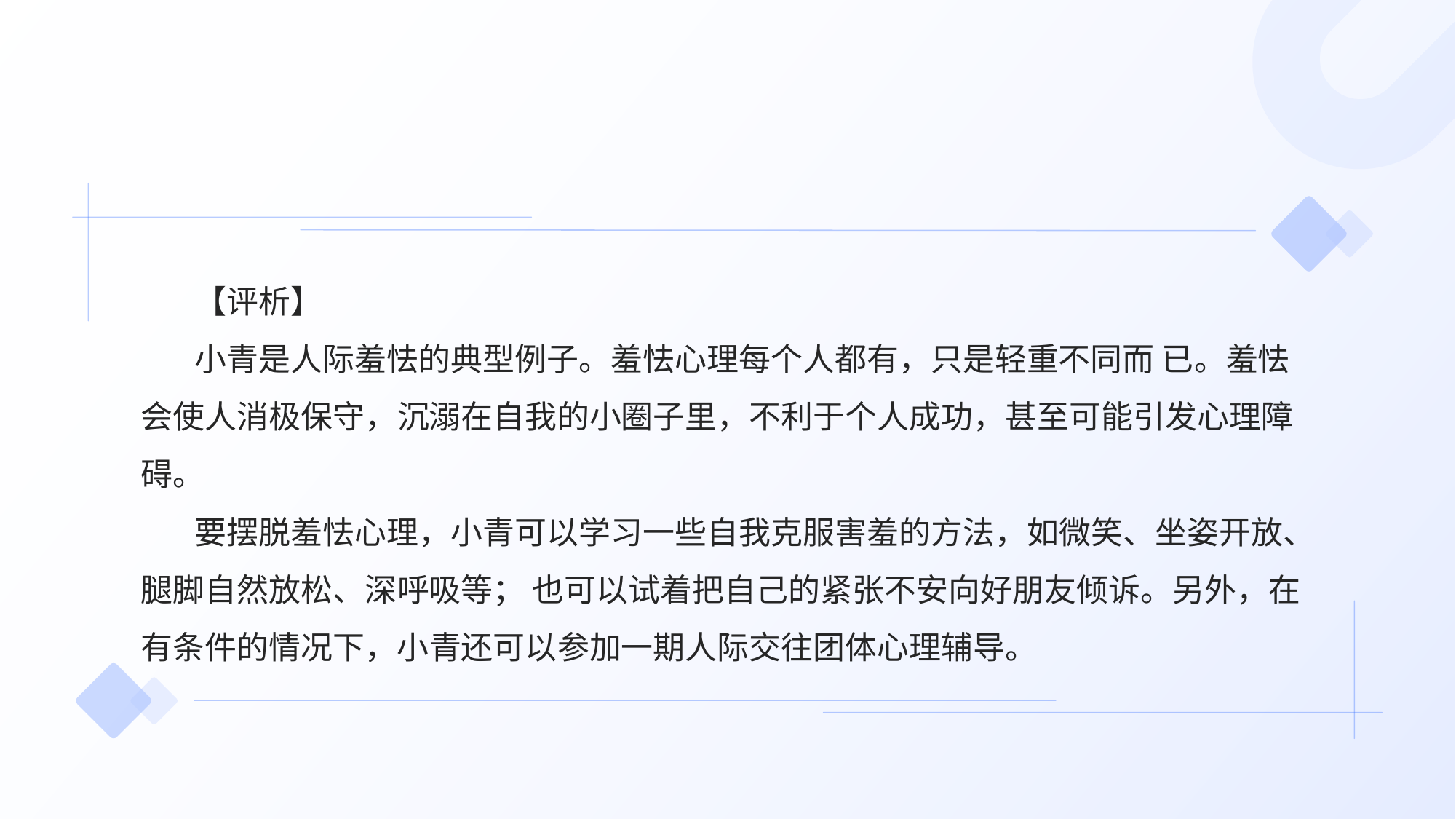

【评析】
小青是人际羞怯的典型例子。羞怯心理每个人都有，只是轻重不同而 已。羞怯会使人消极保守，沉溺在自我的小圈子里，不利于个人成功，甚至可能引发心理障碍。
要摆脱羞怯心理，小青可以学习一些自我克服害羞的方法，如微笑、坐姿开放、腿脚自然放松、深呼吸等； 也可以试着把自己的紧张不安向好朋友倾诉。另外，在有条件的情况下，小青还可以参加一期人际交往团体心理辅导。